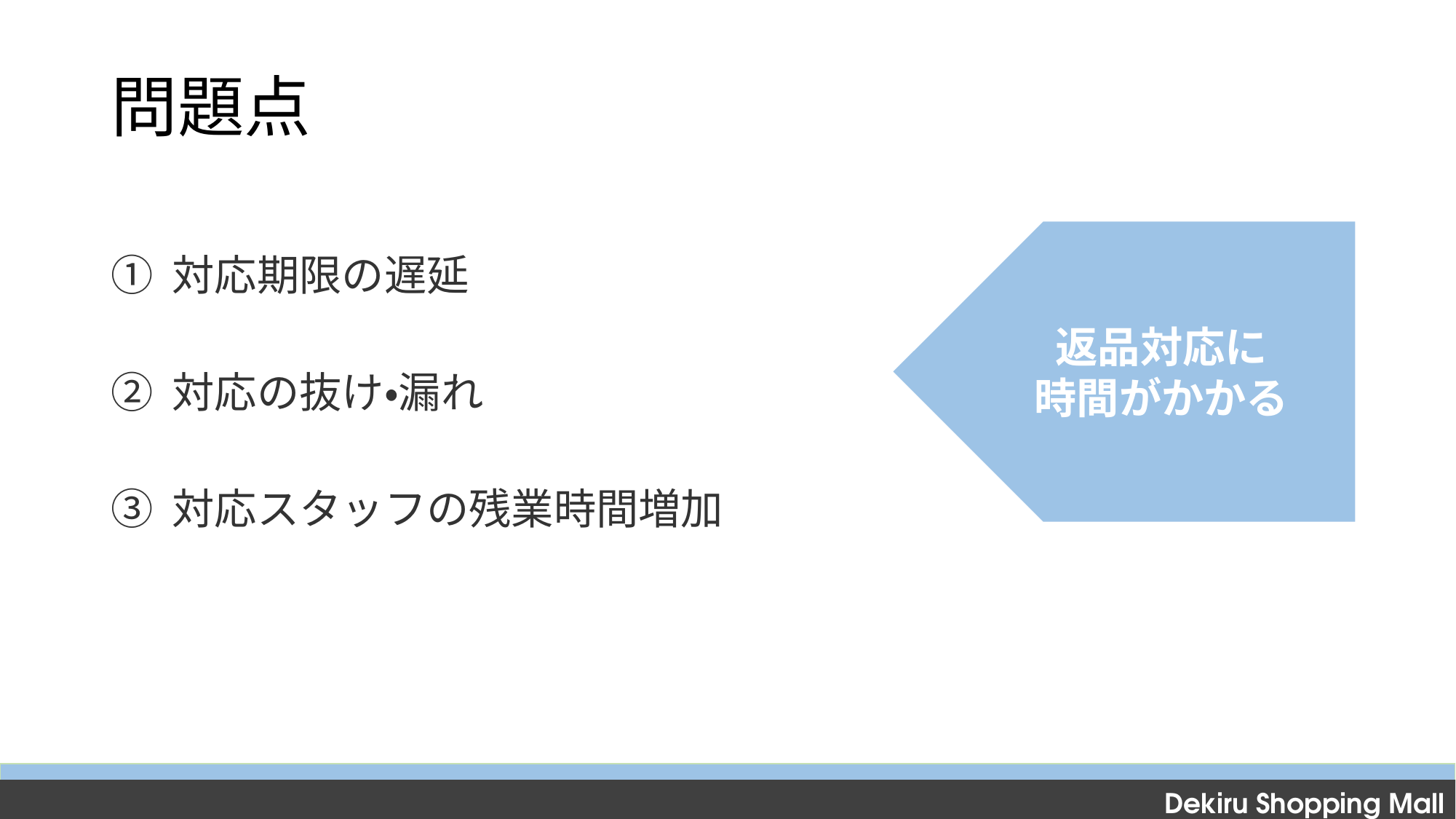

# 問題点
対応期限の遅延
対応の抜け・漏れ
対応スタッフの残業時間増加
返品対応に
時間がかかる